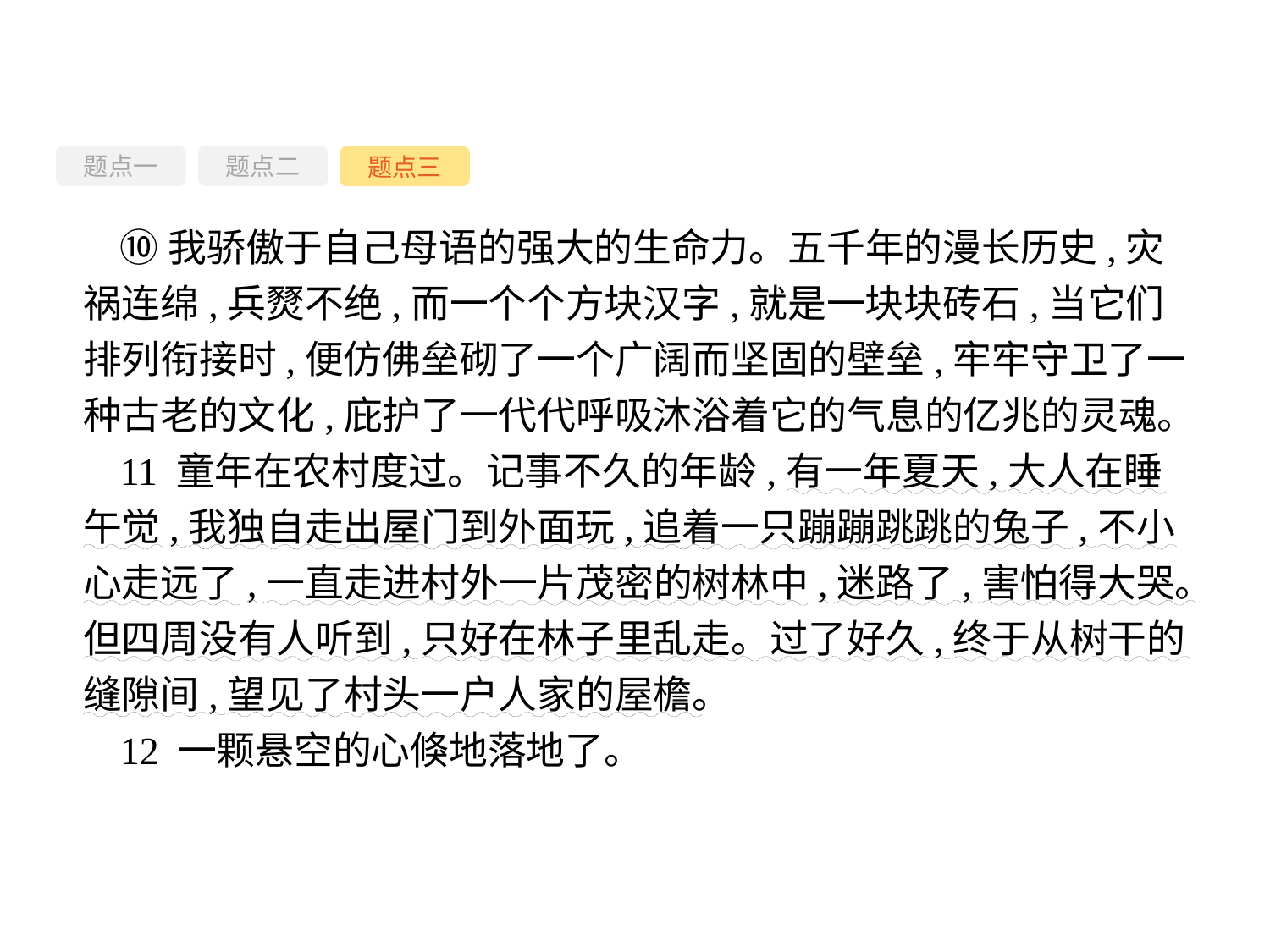

题点一
题点三
题点二
⑩我骄傲于自己母语的强大的生命力。五千年的漫长历史,灾祸连绵,兵燹不绝,而一个个方块汉字,就是一块块砖石,当它们排列衔接时,便仿佛垒砌了一个广阔而坚固的壁垒,牢牢守卫了一种古老的文化,庇护了一代代呼吸沐浴着它的气息的亿兆的灵魂。
11 童年在农村度过。记事不久的年龄,有一年夏天,大人在睡午觉,我独自走出屋门到外面玩,追着一只蹦蹦跳跳的兔子,不小心走远了,一直走进村外一片茂密的树林中,迷路了,害怕得大哭。但四周没有人听到,只好在林子里乱走。过了好久,终于从树干的缝隙间,望见了村头一户人家的屋檐。
12 一颗悬空的心倏地落地了。
-68-